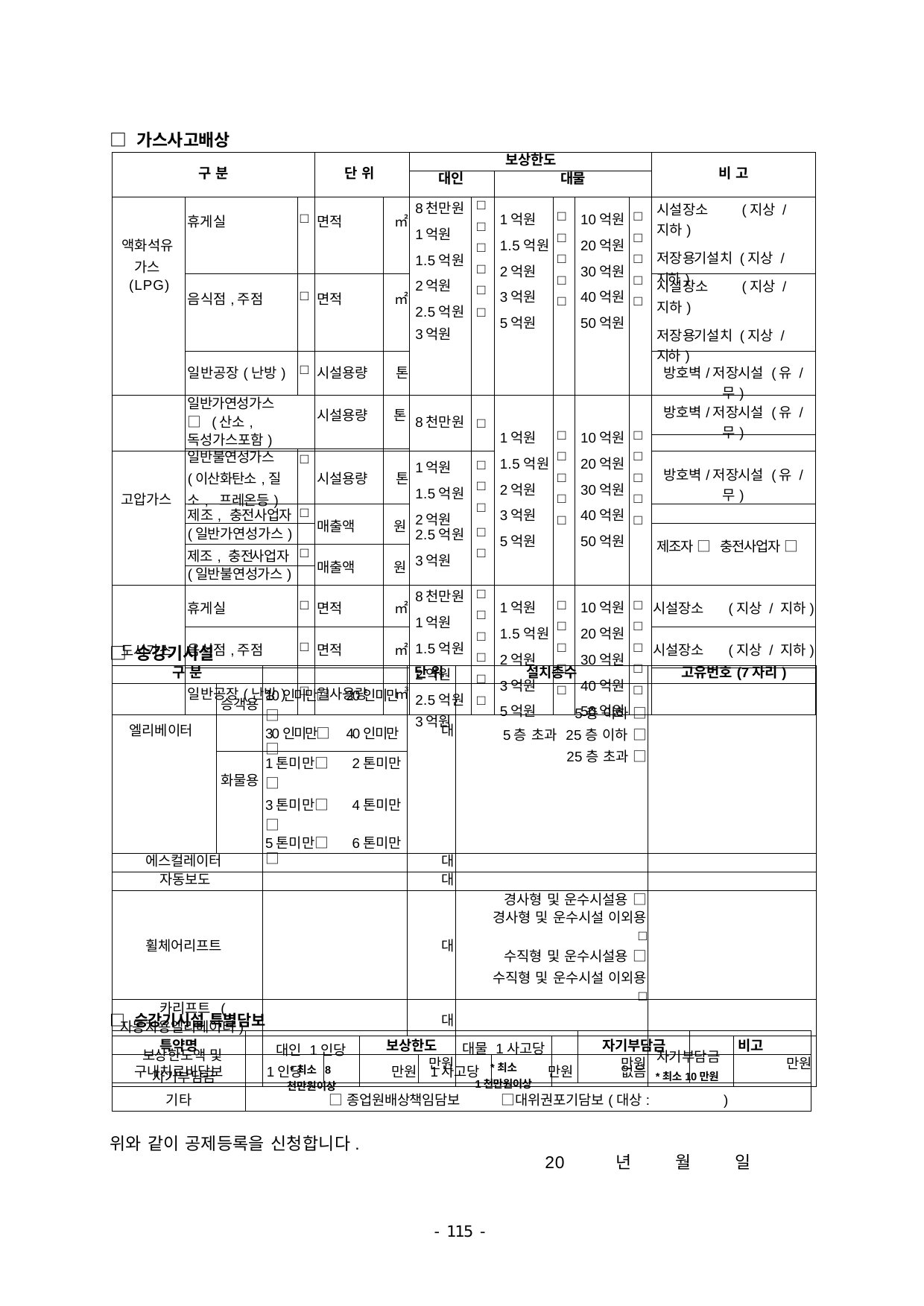

□ 가스사고배상
| 구 분 |  |  | 단 위 |  | 보상한도 |  |  |  |  |  | 비 고 |
| --- | --- | --- | --- | --- | --- | --- | --- | --- | --- | --- | --- |
|  |  |  |  |  | 대인 |  | 대물 |  |  |  |  |
| 액화석유 가스 (LPG) | 휴게실 | □ | 면적 | ㎡ | 8천만원 1억원 1.5억원 2억원 2.5억원 3억원 | □ □ □ □ □ □ | 1억원 1.5억원 2억원 3억원 5억원 | □ □ □ □ □ | 10억원 20억원 30억원 40억원 50억원 | □ □ □ □ □ | 시설장소 (지상 / 지하) 저장용기설치 (지상 / 지하) |
|  | 음식점,주점 | □ | 면적 | ㎡ |  |  |  |  |  |  | 시설장소 (지상 / 지하) 저장용기설치 (지상 / 지하) |
|  | 일반공장(난방) | □ | 시설용량 | 톤 |  |  |  |  |  |  | 방호벽/저장시설 (유 / 무) |
|  | 일반가연성가스 □ (산소,독성가스포함) |  | 시설용량 | 톤 | 8천만원 | □ | 1억원 1.5억원 2억원 3억원 5억원 | □ □ □ □ □ | 10억원 20억원 30억원 40억원 50억원 | □ □ □ □ □ | 방호벽/저장시설 (유 / 무) |
|  |  |  |  |  |  |  |  |  |  |  |  |
|  |  |  |  |  |  |  |  |  |  |  |  |
| 고압가스 | 일반불연성가스 (이산화탄소,질소, 프레온등) | □ | 시설용량 | 톤 | 1억원 1.5억원 2억원 | □ □ □ |  |  |  |  | 방호벽/저장시설 (유 / 무) |
|  | 제조, 충전사업자 | □ | 매출액 | 원 |  |  |  |  |  |  |  |
|  | (일반가연성가스) |  |  |  | 2.5억원 3억원 | □ □ |  |  |  |  | 제조자 □ 충전사업자 □ |
|  | 제조, 충전사업자 | □ | 매출액 | 원 |  |  |  |  |  |  |  |
|  | (일반불연성가스) |  |  |  |  |  |  |  |  |  |  |
| 도시가스 | 휴게실 | □ | 면적 | ㎡ | 8천만원 1억원 1.5억원 2억원 2.5억원 3억원 | □ □ □ □ □ □ | 1억원 1.5억원 2억원 3억원 5억원 | □ □ □ □ □ | 10억원 20억원 30억원 40억원 50억원 | □ □ □ □ □ | 시설장소 (지상 / 지하) |
|  | 음식점,주점 | □ | 면적 | ㎡ |  |  |  |  |  |  | 시설장소 (지상 / 지하) |
|  | 일반공장(난방) | □ | 월사용량 | ㎥ |  |  |  |  |  |  |  |
□ 승강기시설
| 구 분 |  |  |  | 단 위 | 설치층수 |  | 고유번호(7자리) |  |
| --- | --- | --- | --- | --- | --- | --- | --- | --- |
| 엘리베이터 | 승객용 | 10인미만□ 20인미만□ 30인미만□ 40인미만□ |  | 대 | 5층 이하 □ 5층 초과 25층 이하 □ 25층 초과 □ |  |  |  |
|  | 화물용 | 1톤미만□ 2톤미만□ 3톤미만□ 4톤미만□ 5톤미만□ 6톤미만□ |  |  |  |  |  |  |
| 에스컬레이터 |  |  |  | 대 |  |  |  |  |
| 자동보도 |  |  |  | 대 |  |  |  |  |
| 휠체어리프트 |  |  |  | 대 | 경사형 및 운수시설용 □ 경사형 및 운수시설 이외용 □ 수직형 및 운수시설용 □ 수직형 및 운수시설 이외용 □ |  |  |  |
| 카리프트 (자동차용엘리베이터) |  |  |  | 대 |  |  |  |  |
| 보상한도액 및 자기부담금 |  | 대인 1인당 \*최소 8천만원이상 | 만원 |  | 대물 1사고당 \*최소 1천만원이상 | 만원 | 자기부담금 \*최소10만원 | 만원 |
□ 승강기시설 특별담보
| 특약명 | 보상한도 |  |  |  | 자기부담금 | 비고 |
| --- | --- | --- | --- | --- | --- | --- |
| 구내치료비담보 | 1인당 | 만원 | 1사고당 | 만원 | 없음 |  |
| 기타 | □종업원배상책임담보 □대위권포기담보(대상: ) |  |  |  |  |  |
위와 같이 공제등록을 신청합니다.
20
년
월
일
- 115 -